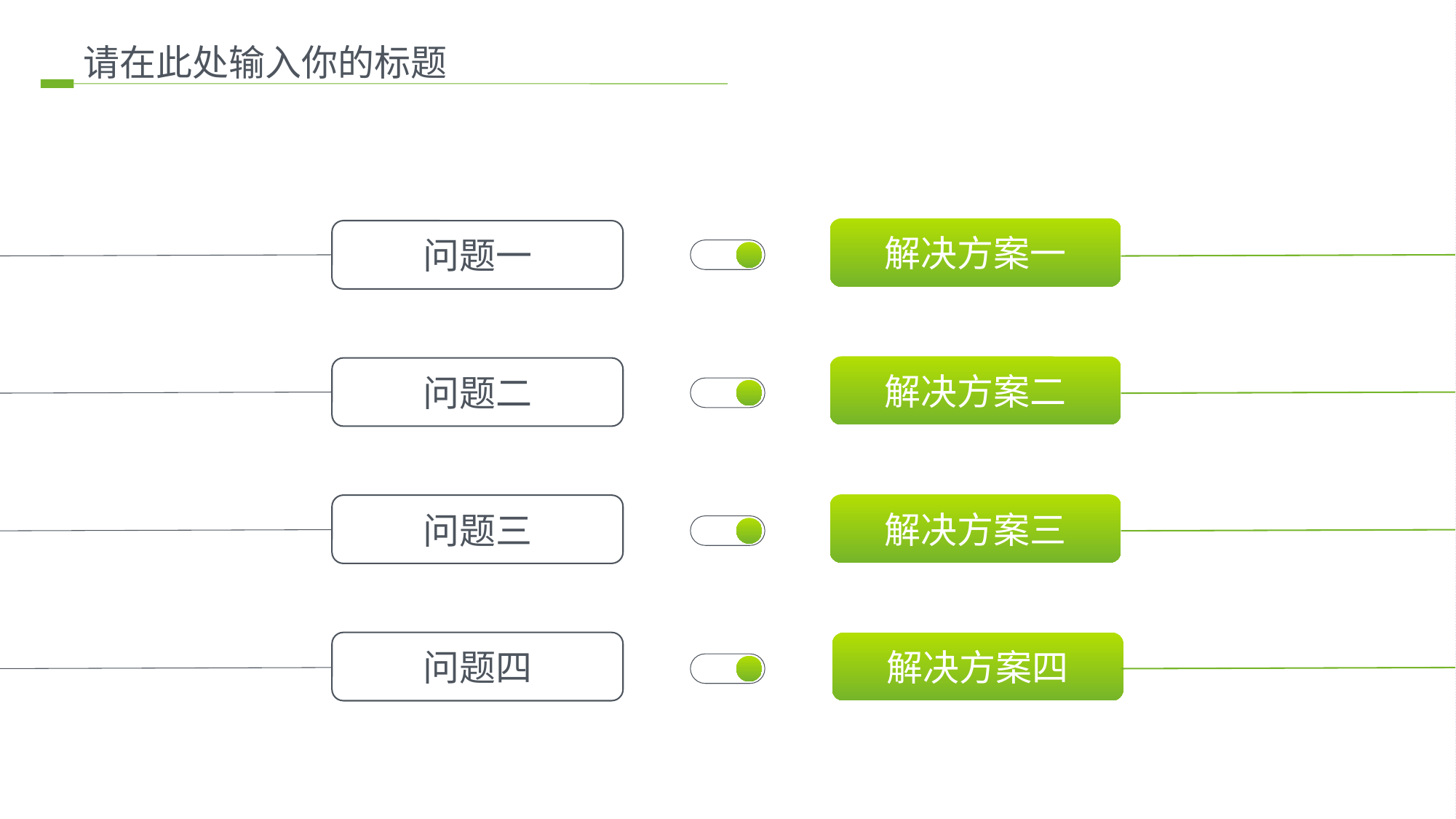

请在此处输入你的标题
解决方案一
问题一

解决方案二
问题二

解决方案三
问题三

问题四
解决方案四